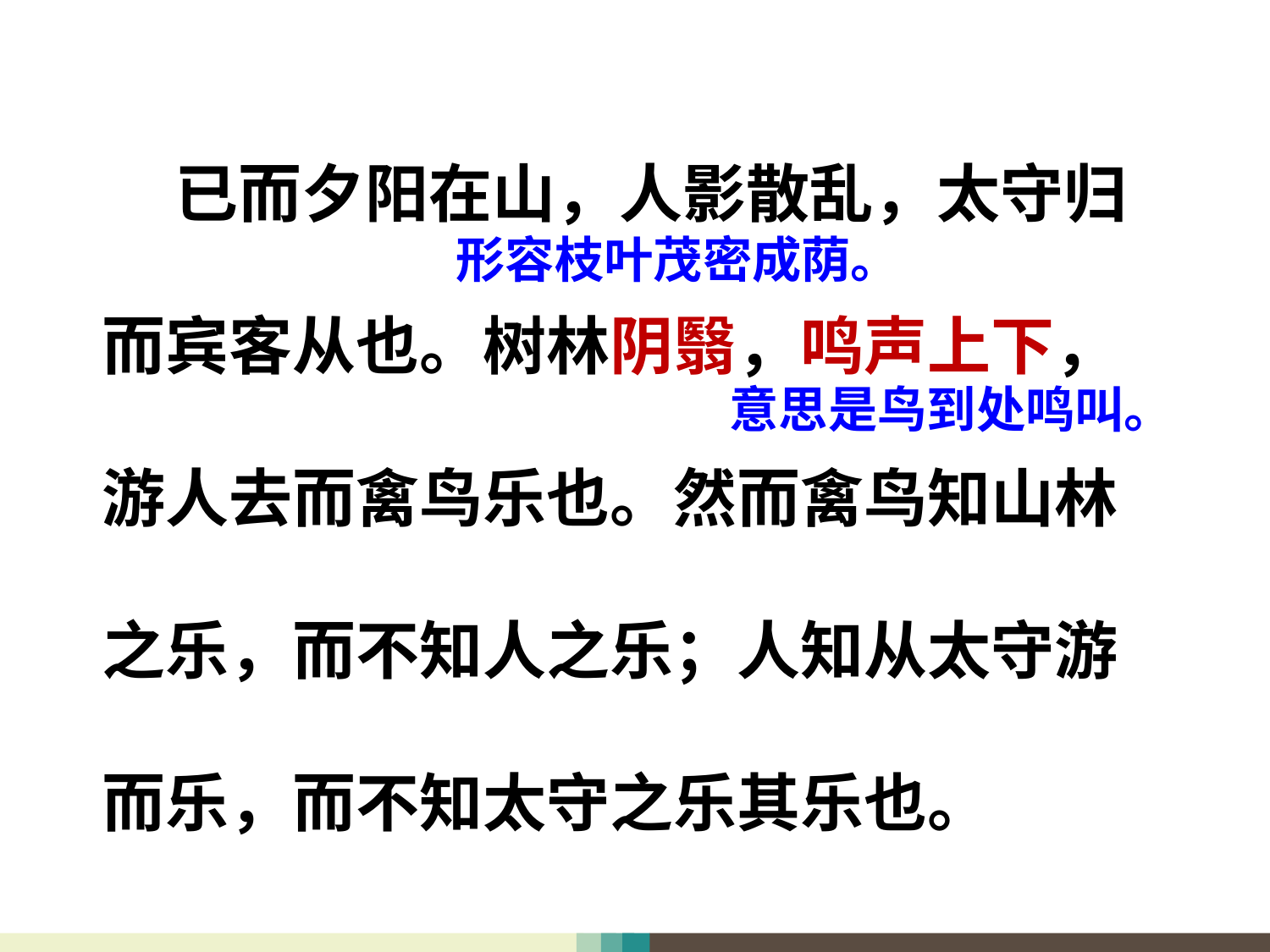

已而夕阳在山，人影散乱，太守归而宾客从也。树林阴翳，鸣声上下，游人去而禽鸟乐也。然而禽鸟知山林之乐，而不知人之乐；人知从太守游而乐，而不知太守之乐其乐也。
形容枝叶茂密成荫。
意思是鸟到处鸣叫。